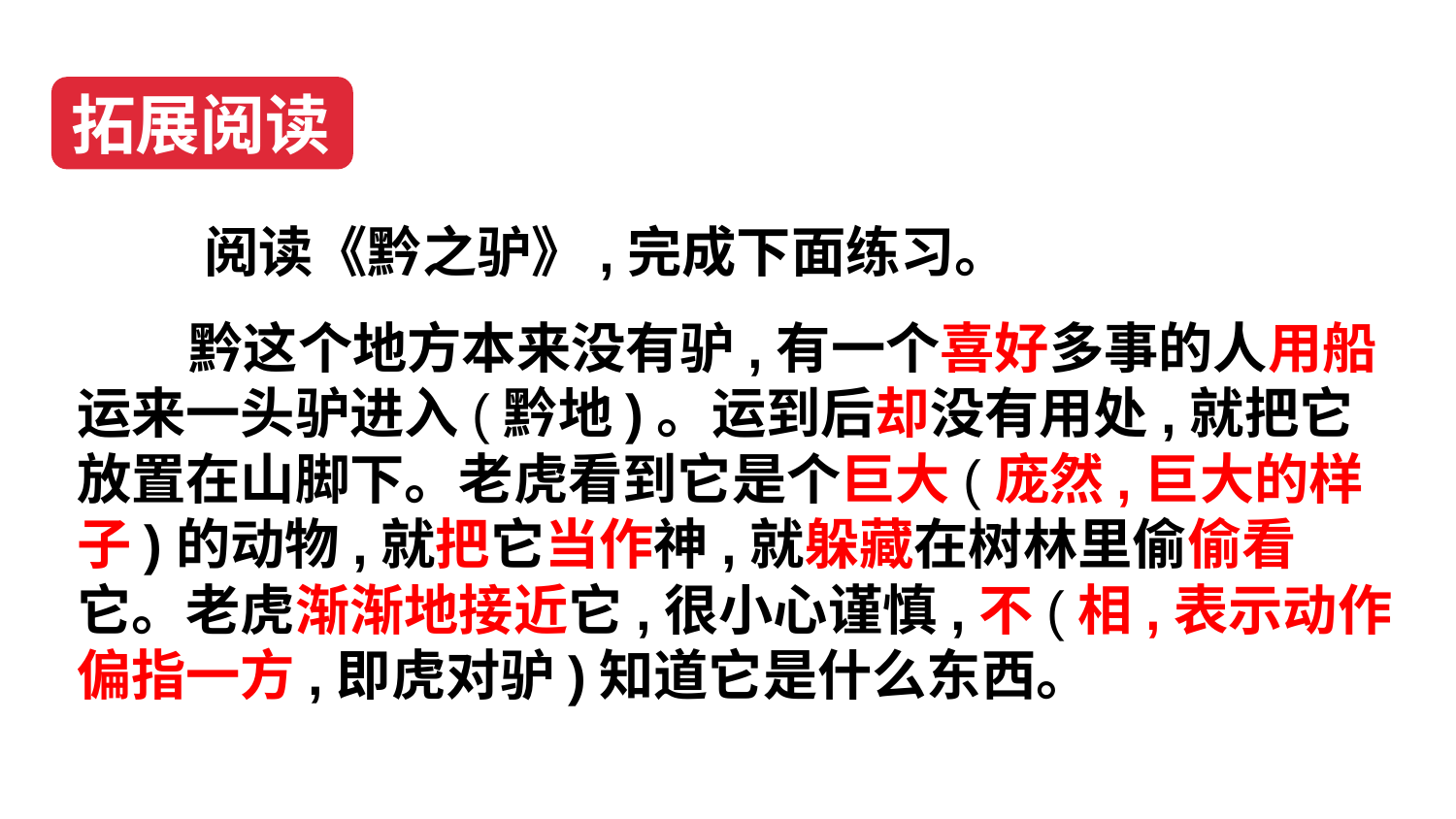

拓展阅读
       阅读《黔之驴》,完成下面练习。
        黔这个地方本来没有驴,有一个喜好多事的人用船运来一头驴进入(黔地)。运到后却没有用处,就把它放置在山脚下。老虎看到它是个巨大(庞然,巨大的样子)的动物,就把它当作神,就躲藏在树林里偷偷看它。老虎渐渐地接近它,很小心谨慎,不(相,表示动作偏指一方,即虎对驴)知道它是什么东西。